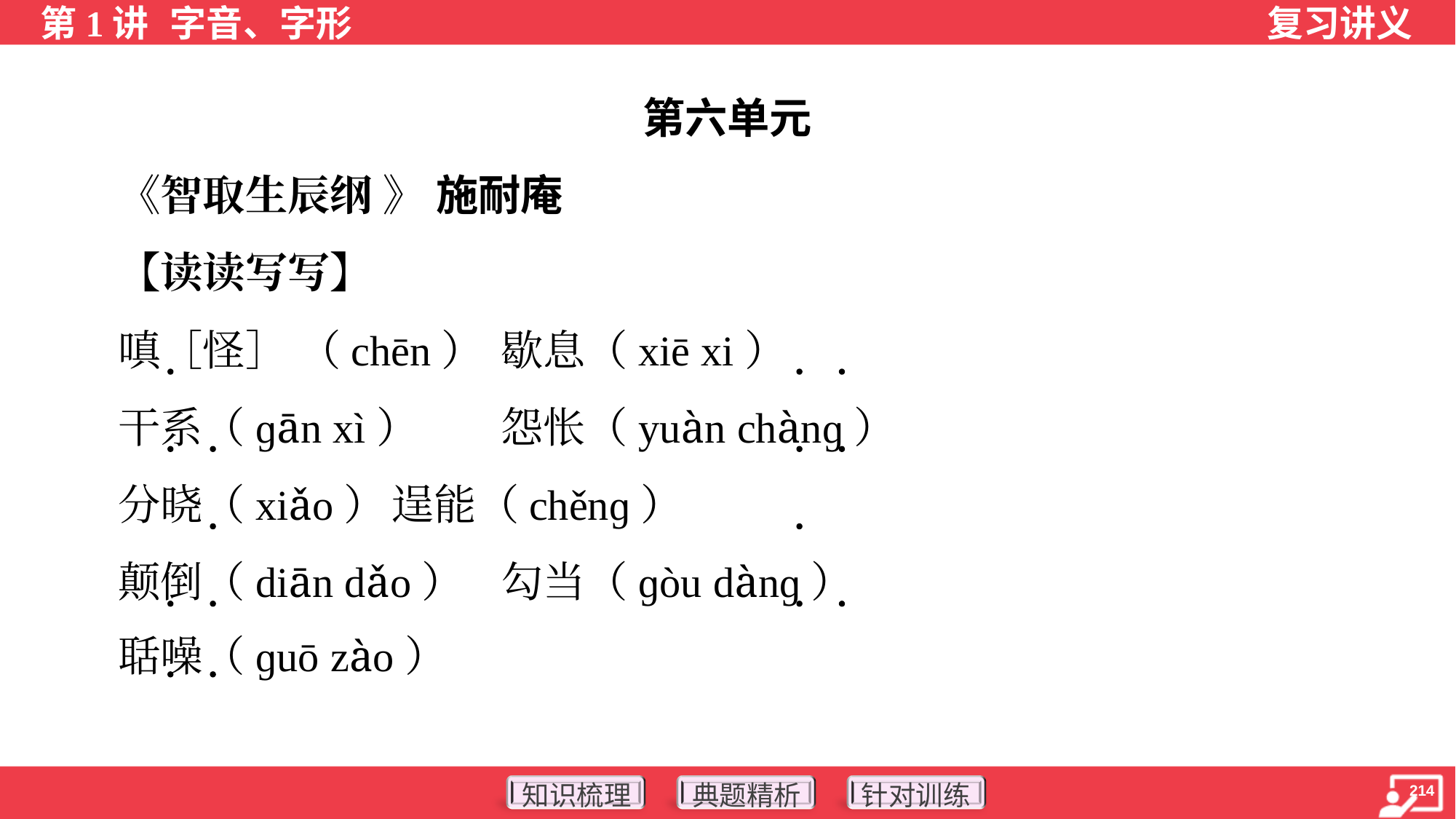

第六单元
    《智取生辰纲 》 施耐庵
    【读读写写】
    嗔［怪］ （chēn）	歇息（xiē xi）
    干系（ɡān xì）	怨怅（yuàn chànɡ）
    分晓（xiǎo）	逞能（chěnɡ）
    颠倒（diān dǎo）	勾当（ɡòu dànɡ）
    聒噪（ɡuō zào）